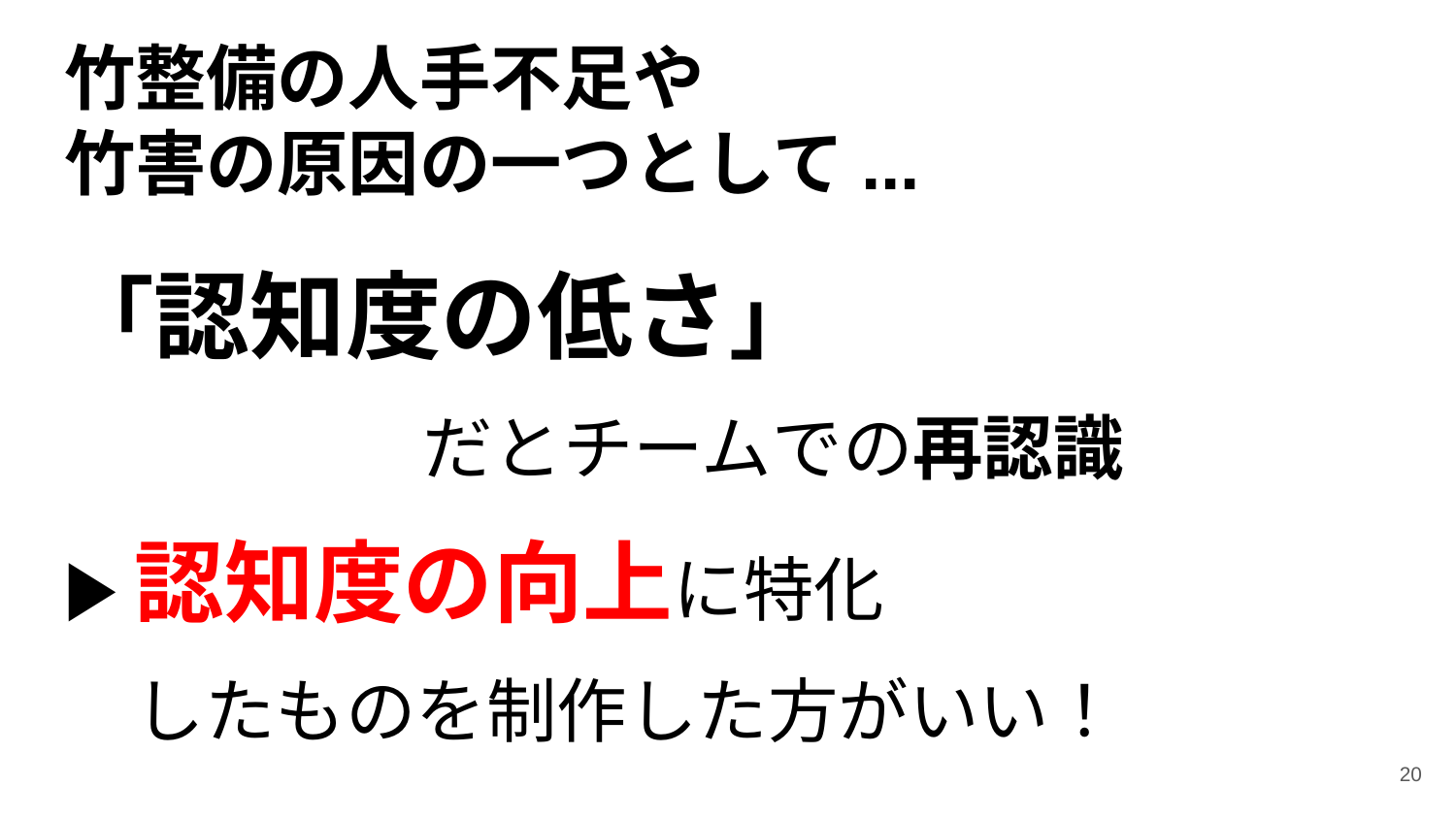

# 竹整備の人手不足や
竹害の原因の一つとして...
「認知度の低さ」
　　　　　　だとチームでの再認識
▶︎認知度の向上に特化
　したものを制作した方がいい！

20